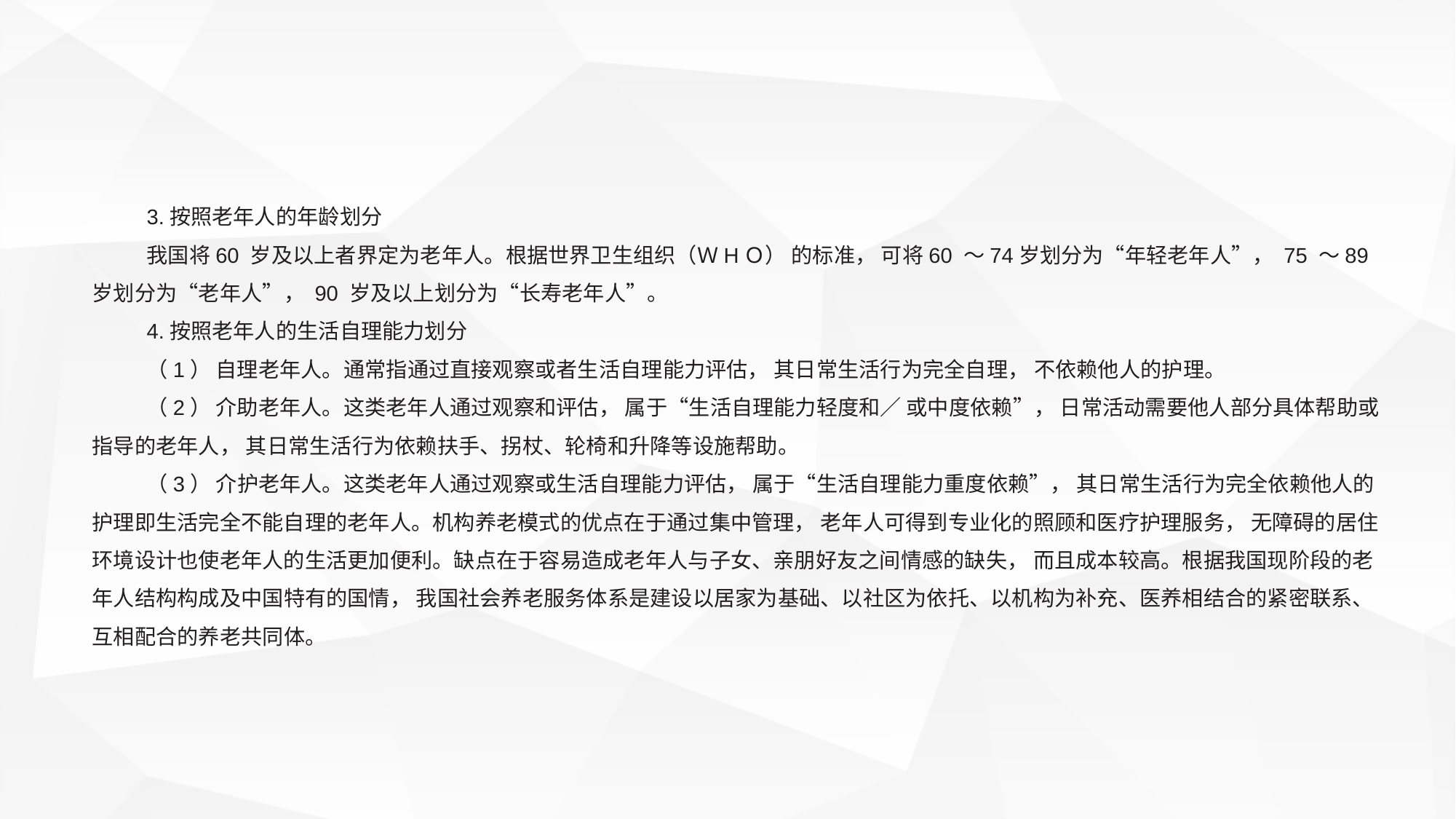

3.按照老年人的年龄划分
我国将60 岁及以上者界定为老年人。根据世界卫生组织（ＷHＯ） 的标准， 可将60 ～74岁划分为“年轻老年人”， 75 ～89 岁划分为“老年人”， 90 岁及以上划分为“长寿老年人”。
4.按照老年人的生活自理能力划分
（1） 自理老年人。通常指通过直接观察或者生活自理能力评估， 其日常生活行为完全自理， 不依赖他人的护理。
（2） 介助老年人。这类老年人通过观察和评估， 属于“生活自理能力轻度和／ 或中度依赖”， 日常活动需要他人部分具体帮助或指导的老年人， 其日常生活行为依赖扶手、拐杖、轮椅和升降等设施帮助。
（3） 介护老年人。这类老年人通过观察或生活自理能力评估， 属于“生活自理能力重度依赖”， 其日常生活行为完全依赖他人的护理即生活完全不能自理的老年人。机构养老模式的优点在于通过集中管理， 老年人可得到专业化的照顾和医疗护理服务， 无障碍的居住环境设计也使老年人的生活更加便利。缺点在于容易造成老年人与子女、亲朋好友之间情感的缺失， 而且成本较高。根据我国现阶段的老年人结构构成及中国特有的国情， 我国社会养老服务体系是建设以居家为基础、以社区为依托、以机构为补充、医养相结合的紧密联系、互相配合的养老共同体。